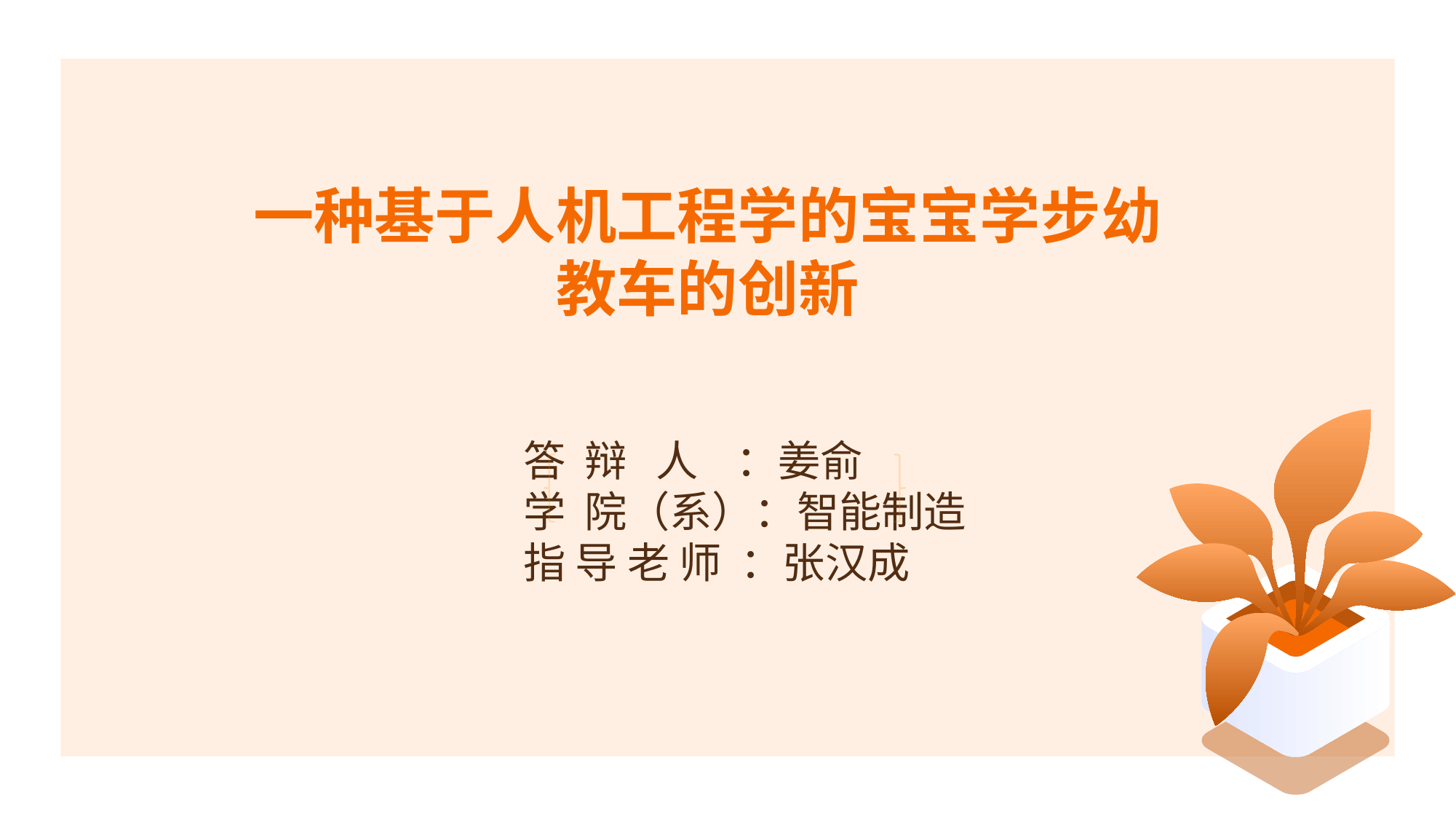

一种基于人机工程学的宝宝学步幼教车的创新

答  辩   人    ：姜俞
学  院（系）：智能制造
指 导 老 师  ：张汉成